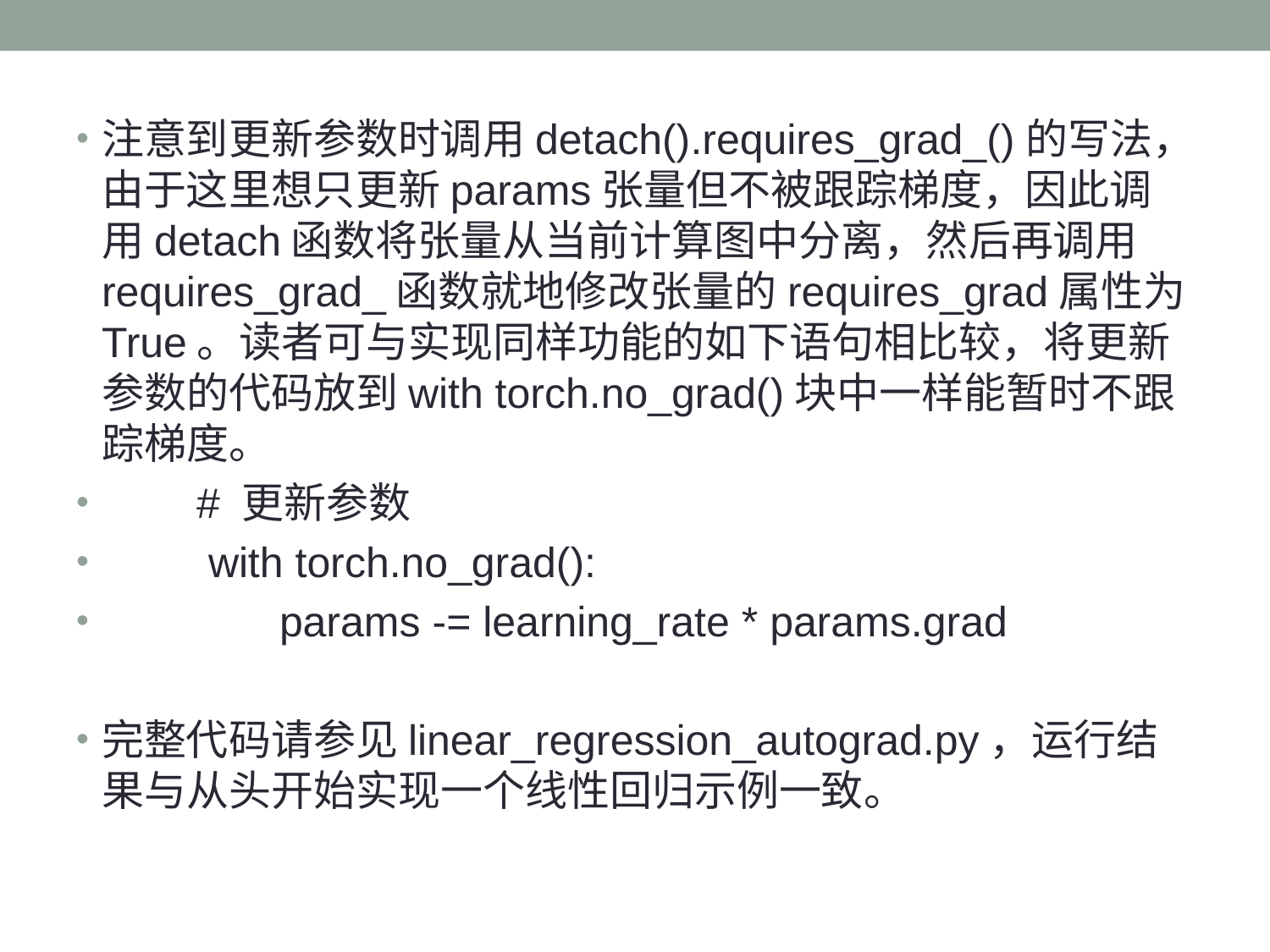

注意到更新参数时调用detach().requires_grad_()的写法，由于这里想只更新params张量但不被跟踪梯度，因此调用detach函数将张量从当前计算图中分离，然后再调用requires_grad_函数就地修改张量的requires_grad属性为True。读者可与实现同样功能的如下语句相比较，将更新参数的代码放到with torch.no_grad()块中一样能暂时不跟踪梯度。
        # 更新参数
         with torch.no_grad():
               params -= learning_rate * params.grad

完整代码请参见linear_regression_autograd.py，运行结果与从头开始实现一个线性回归示例一致。